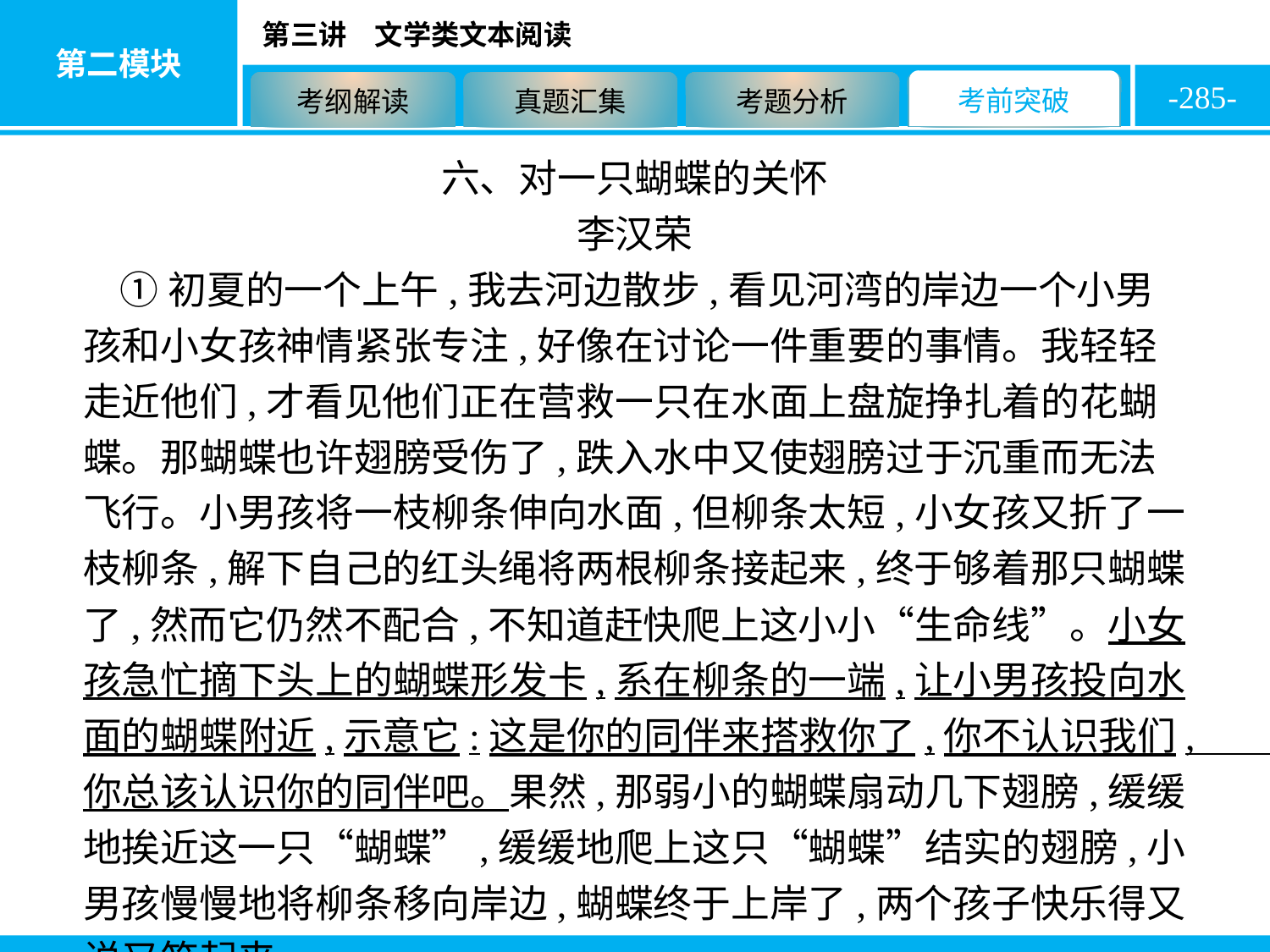

-285-
六、对一只蝴蝶的关怀
李汉荣
①初夏的一个上午,我去河边散步,看见河湾的岸边一个小男孩和小女孩神情紧张专注,好像在讨论一件重要的事情。我轻轻走近他们,才看见他们正在营救一只在水面上盘旋挣扎着的花蝴蝶。那蝴蝶也许翅膀受伤了,跌入水中又使翅膀过于沉重而无法飞行。小男孩将一枝柳条伸向水面,但柳条太短,小女孩又折了一枝柳条,解下自己的红头绳将两根柳条接起来,终于够着那只蝴蝶了,然而它仍然不配合,不知道赶快爬上这小小“生命线”。小女孩急忙摘下头上的蝴蝶形发卡,系在柳条的一端,让小男孩投向水面的蝴蝶附近,示意它:这是你的同伴来搭救你了,你不认识我们,你总该认识你的同伴吧。果然,那弱小的蝴蝶扇动几下翅膀,缓缓地挨近这一只“蝴蝶”,缓缓地爬上这只“蝴蝶”结实的翅膀,小男孩慢慢地将柳条移向岸边,蝴蝶终于上岸了,两个孩子快乐得又说又笑起来。